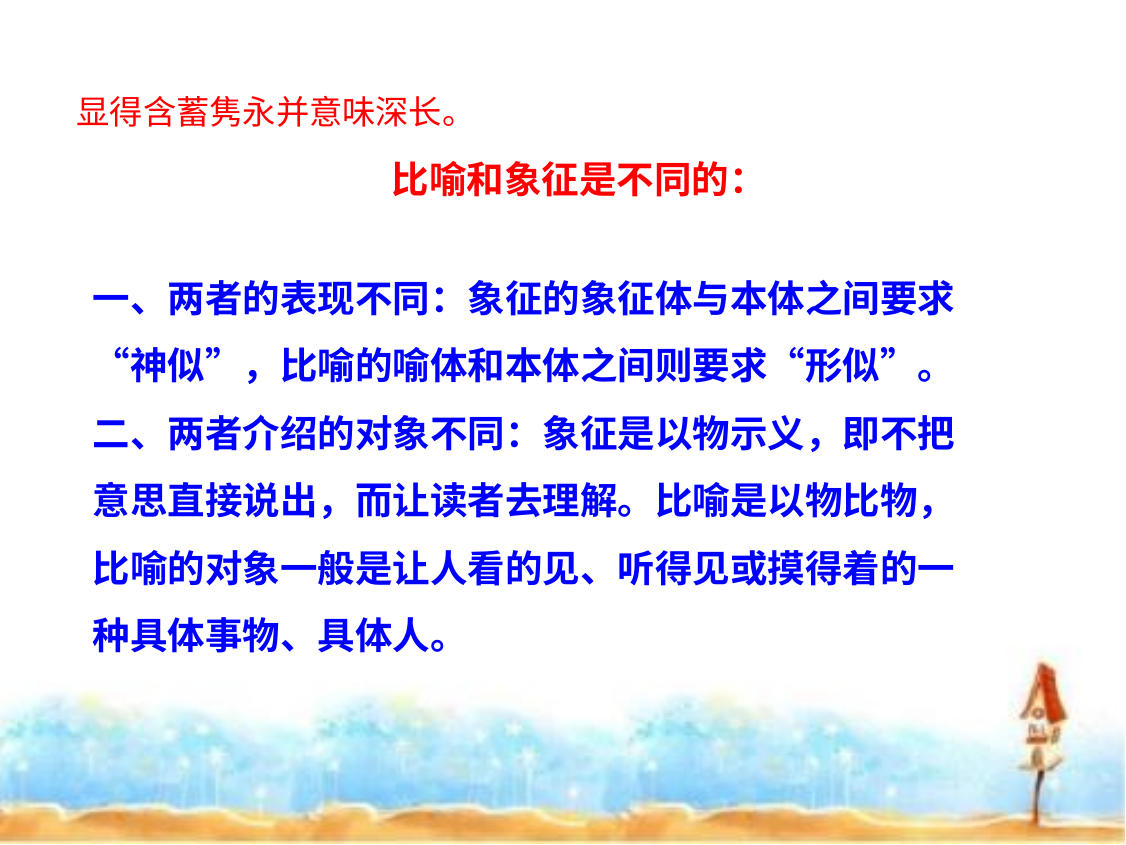

显得含蓄隽永并意味深长。
比喻和象征是不同的：
一、两者的表现不同：象征的象征体与本体之间要求“神似”，比喻的喻体和本体之间则要求“形似”。
二、两者介绍的对象不同：象征是以物示义，即不把意思直接说出，而让读者去理解。比喻是以物比物，比喻的对象一般是让人看的见、听得见或摸得着的一种具体事物、具体人。